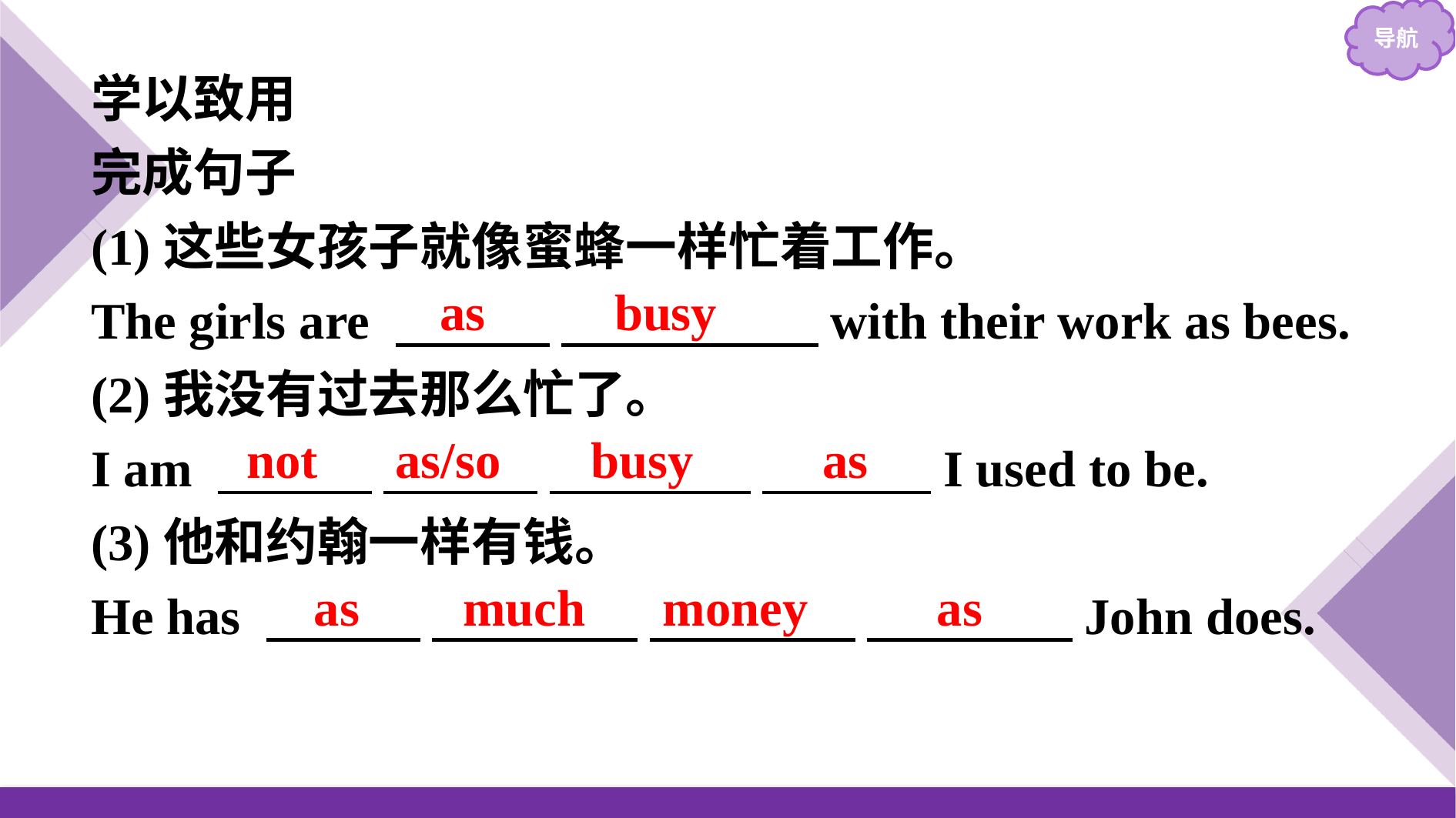

学以致用
完成句子
(1)这些女孩子就像蜜蜂一样忙着工作。
The girls are 　　　 　　　　　with their work as bees.
(2)我没有过去那么忙了。
I am 　　　 　　　 　　    　 　          I used to be.
(3)他和约翰一样有钱。
He has 　　　 　　　　 　　　　 　　　　John does.
as          busy
not      as/so       busy          as
as        much      money          as